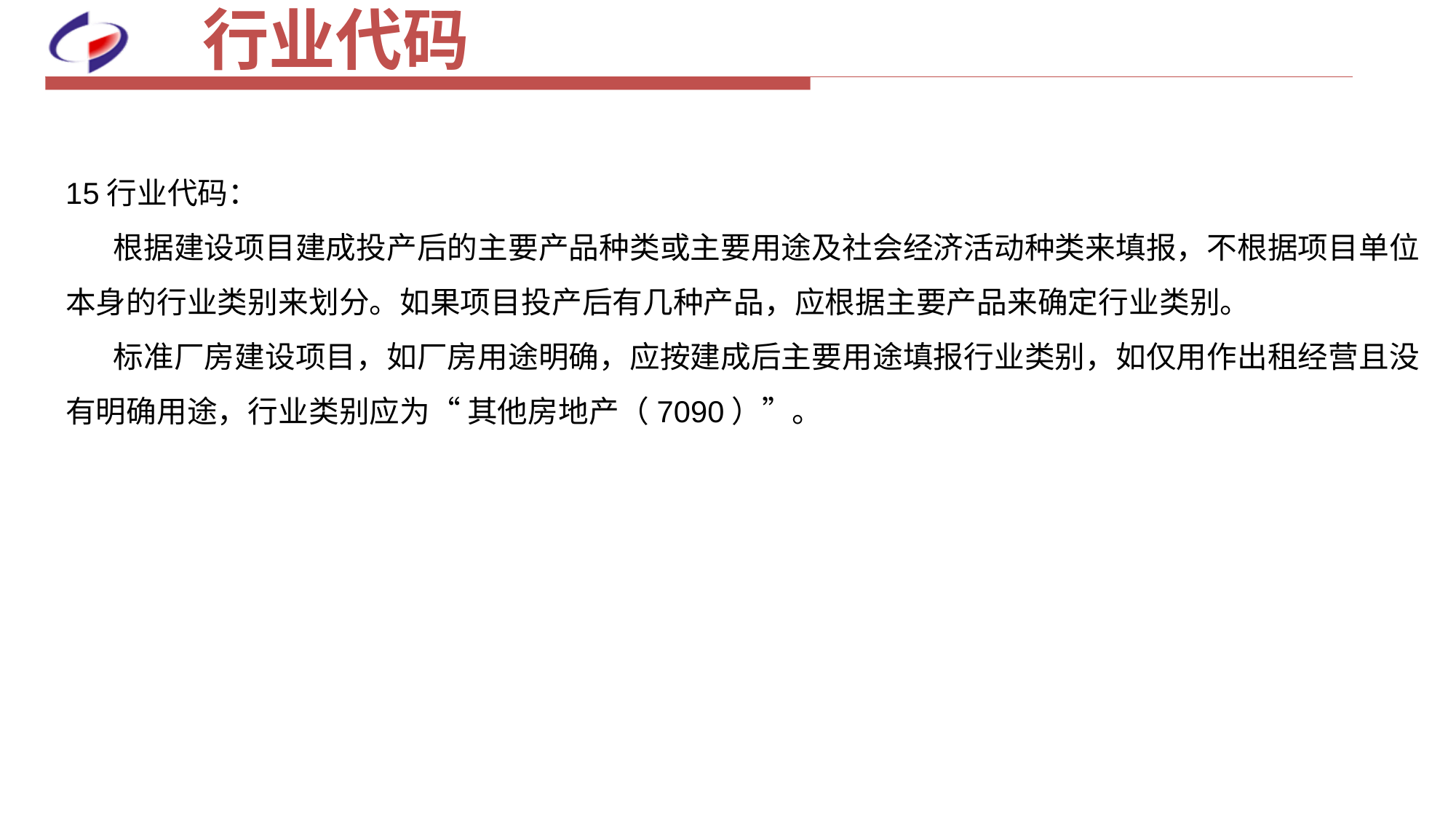

# 行业代码

15行业代码：
      根据建设项目建成投产后的主要产品种类或主要用途及社会经济活动种类来填报，不根据项目单位本身的行业类别来划分。如果项目投产后有几种产品，应根据主要产品来确定行业类别。
      标准厂房建设项目，如厂房用途明确，应按建成后主要用途填报行业类别，如仅用作出租经营且没有明确用途，行业类别应为“ 其他房地产（7090）”。